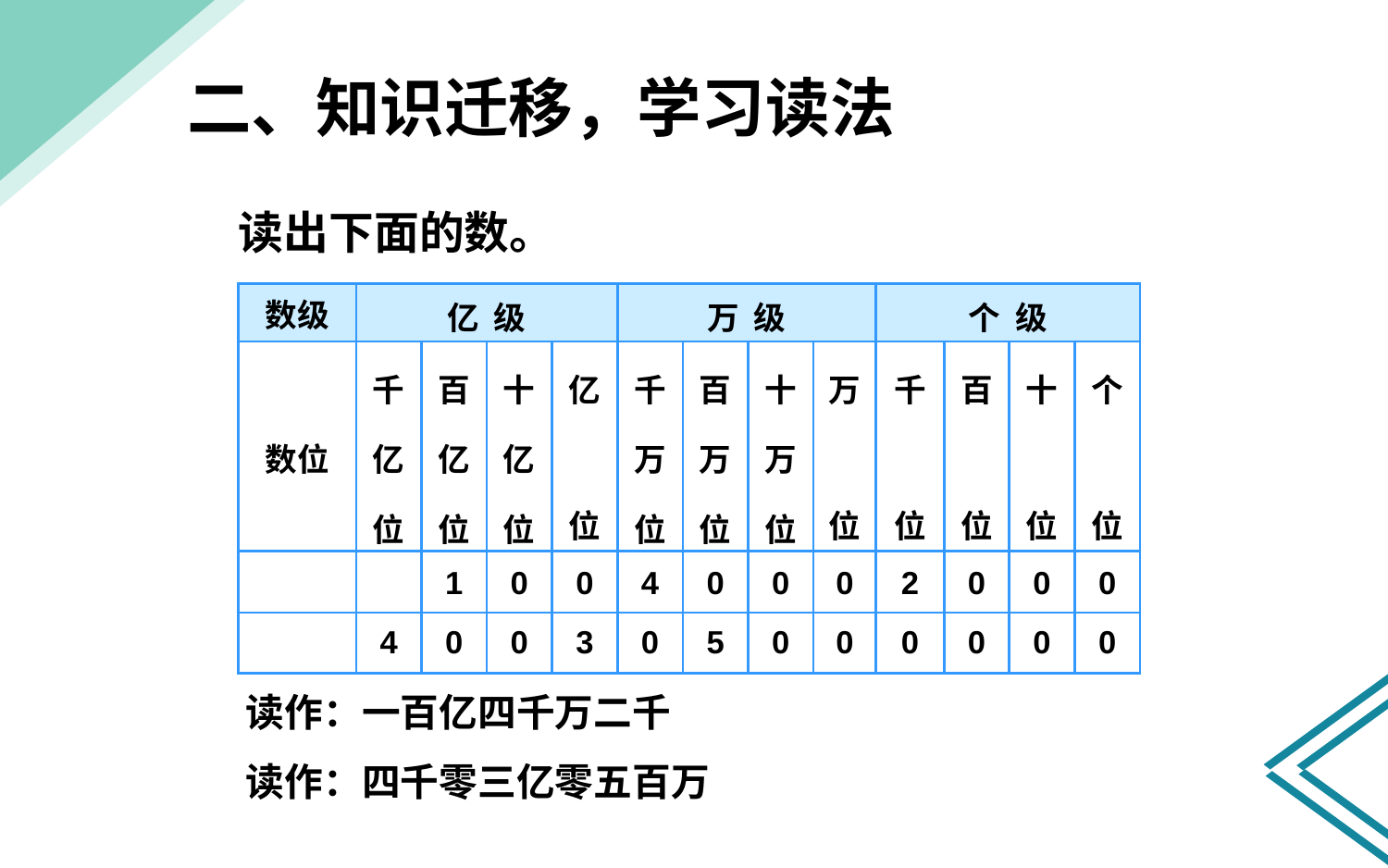

二、知识迁移，学习读法
读出下面的数。
| 数级 | 亿 级 |  |  |  | 万 级 |  |  |  | 个 级 |  |  |  |
| --- | --- | --- | --- | --- | --- | --- | --- | --- | --- | --- | --- | --- |
| 数位 | 千亿位 | 百亿位 | 十亿位 | 亿 位 | 千 万 位 | 百 万 位 | 十 万 位 | 万 位 | 千 位 | 百 位 | 十 位 | 个 位 |
|  |  | 1 | 0 | 0 | 4 | 0 | 0 | 0 | 2 | 0 | 0 | 0 |
|  | 4 | 0 | 0 | 3 | 0 | 5 | 0 | 0 | 0 | 0 | 0 | 0 |
读作：一百亿四千万二千
读作：四千零三亿零五百万